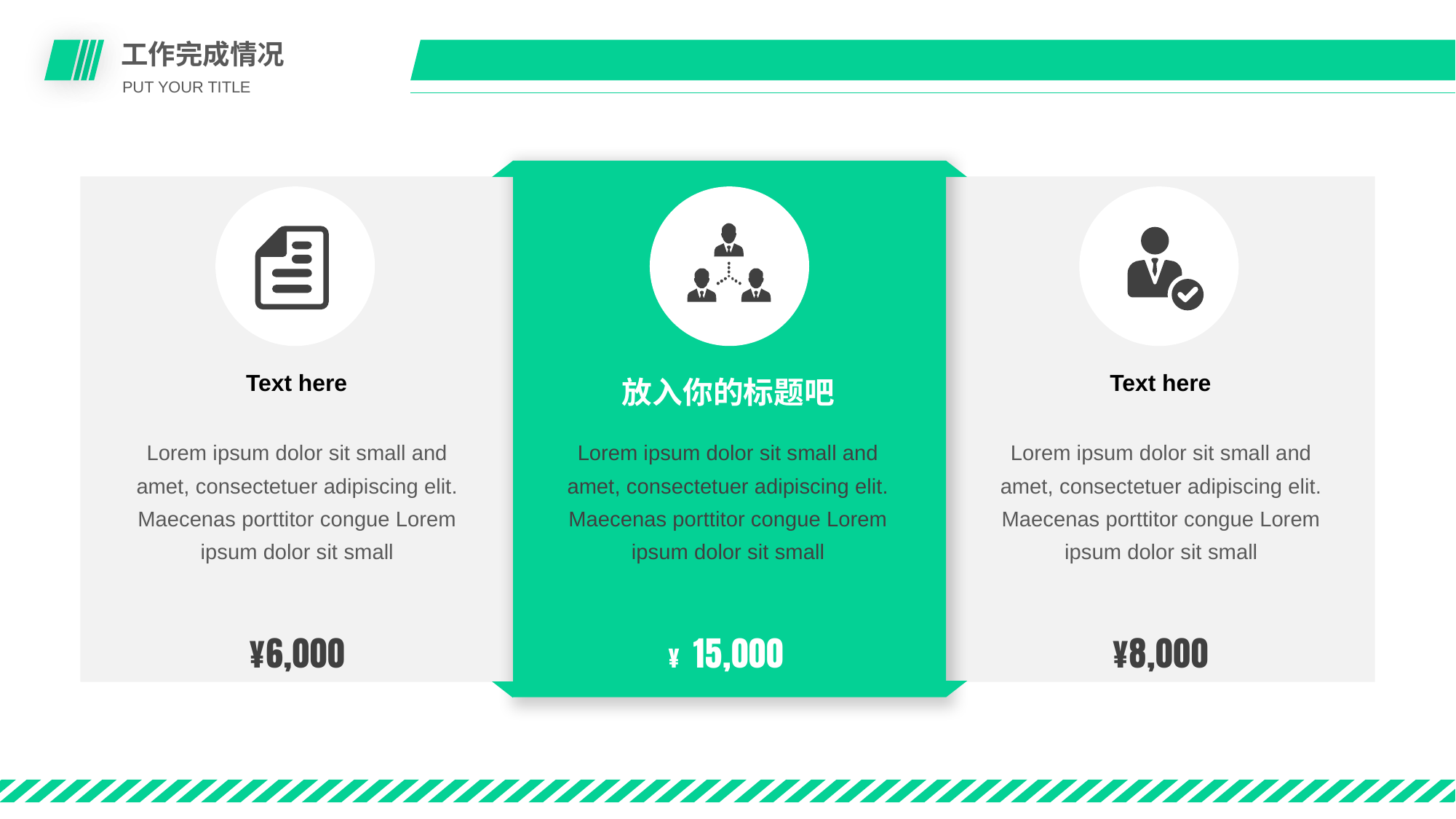

工作完成情况

PUT YOUR TITLE

Text here
Lorem ipsum dolor sit small and amet, consectetuer adipiscing elit. Maecenas porttitor congue Lorem ipsum dolor sit small
¥6,000
Text here
Lorem ipsum dolor sit small and amet, consectetuer adipiscing elit. Maecenas porttitor congue Lorem ipsum dolor sit small
¥8,000
放入你的标题吧
Lorem ipsum dolor sit small and amet, consectetuer adipiscing elit. Maecenas porttitor congue Lorem ipsum dolor sit small
¥  15,000